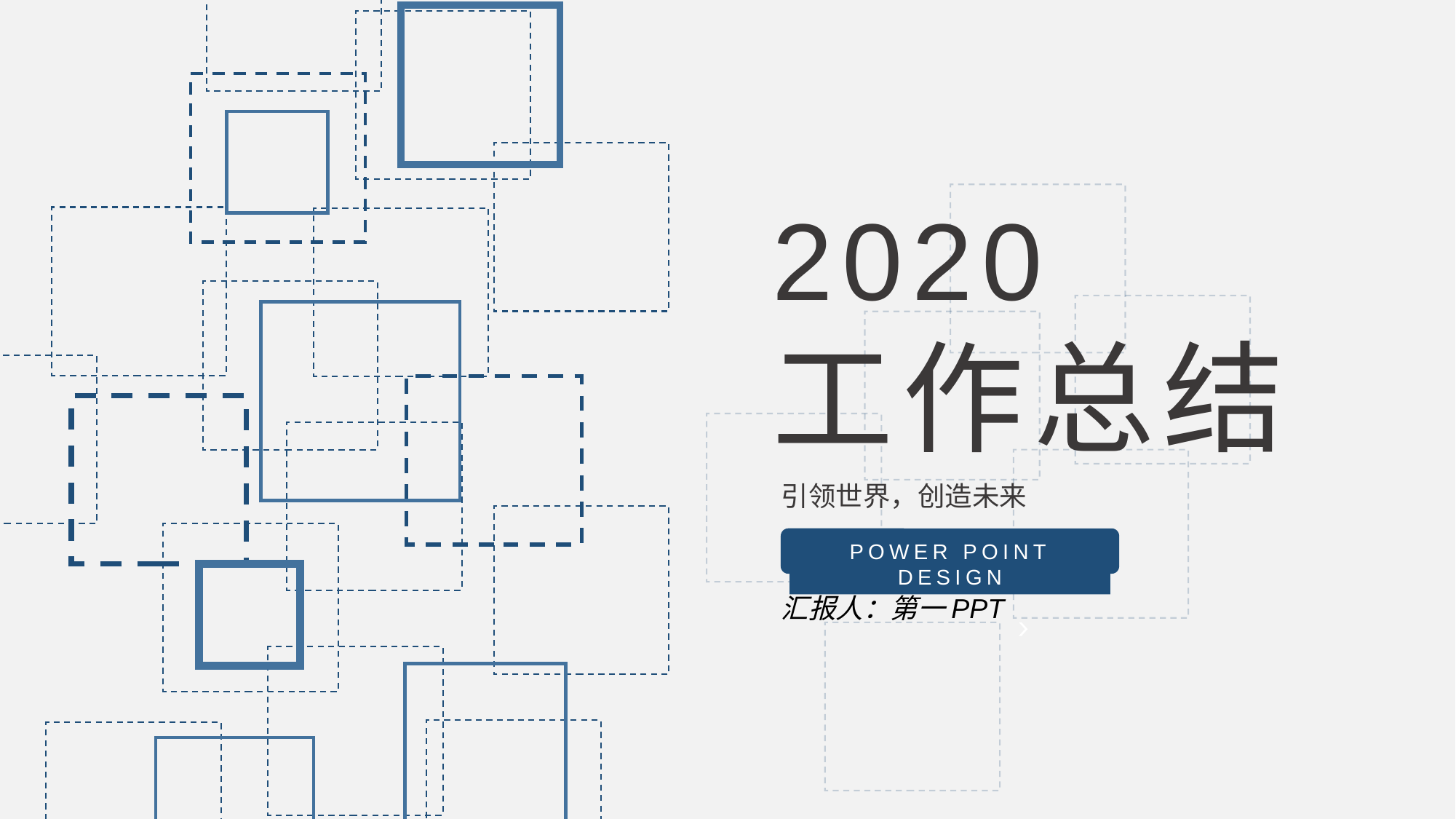

2020
工作总结
引领世界，创造未来

POWER POINT DESIGN

汇报人：第一PPT